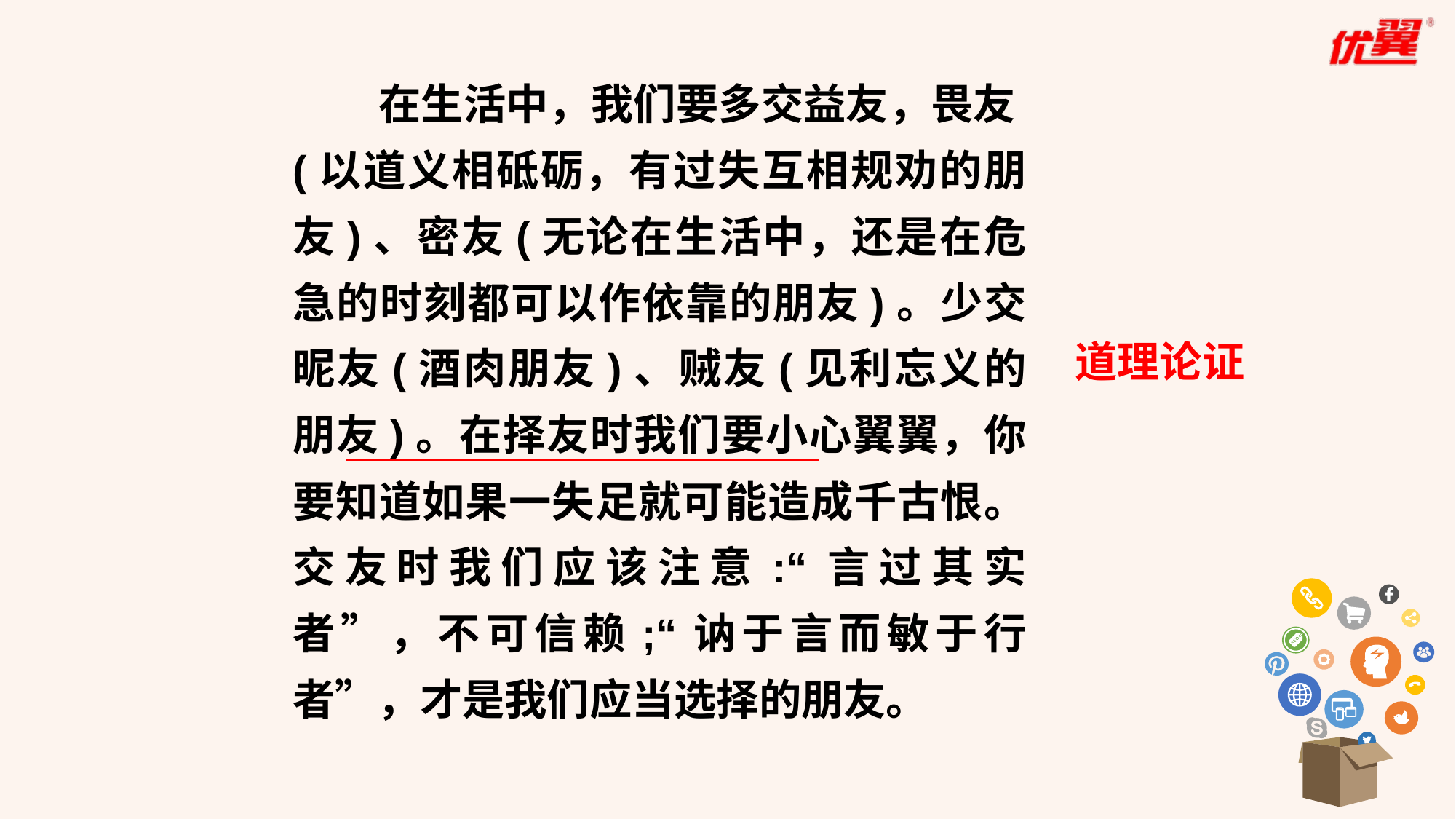

在生活中，我们要多交益友，畏友(以道义相砥砺，有过失互相规劝的朋友)、密友(无论在生活中，还是在危急的时刻都可以作依靠的朋友)。少交昵友(酒肉朋友)、贼友(见利忘义的朋友)。在择友时我们要小心翼翼，你要知道如果一失足就可能造成千古恨。交友时我们应该注意:“言过其实者”，不可信赖;“讷于言而敏于行者”，才是我们应当选择的朋友。
道理论证